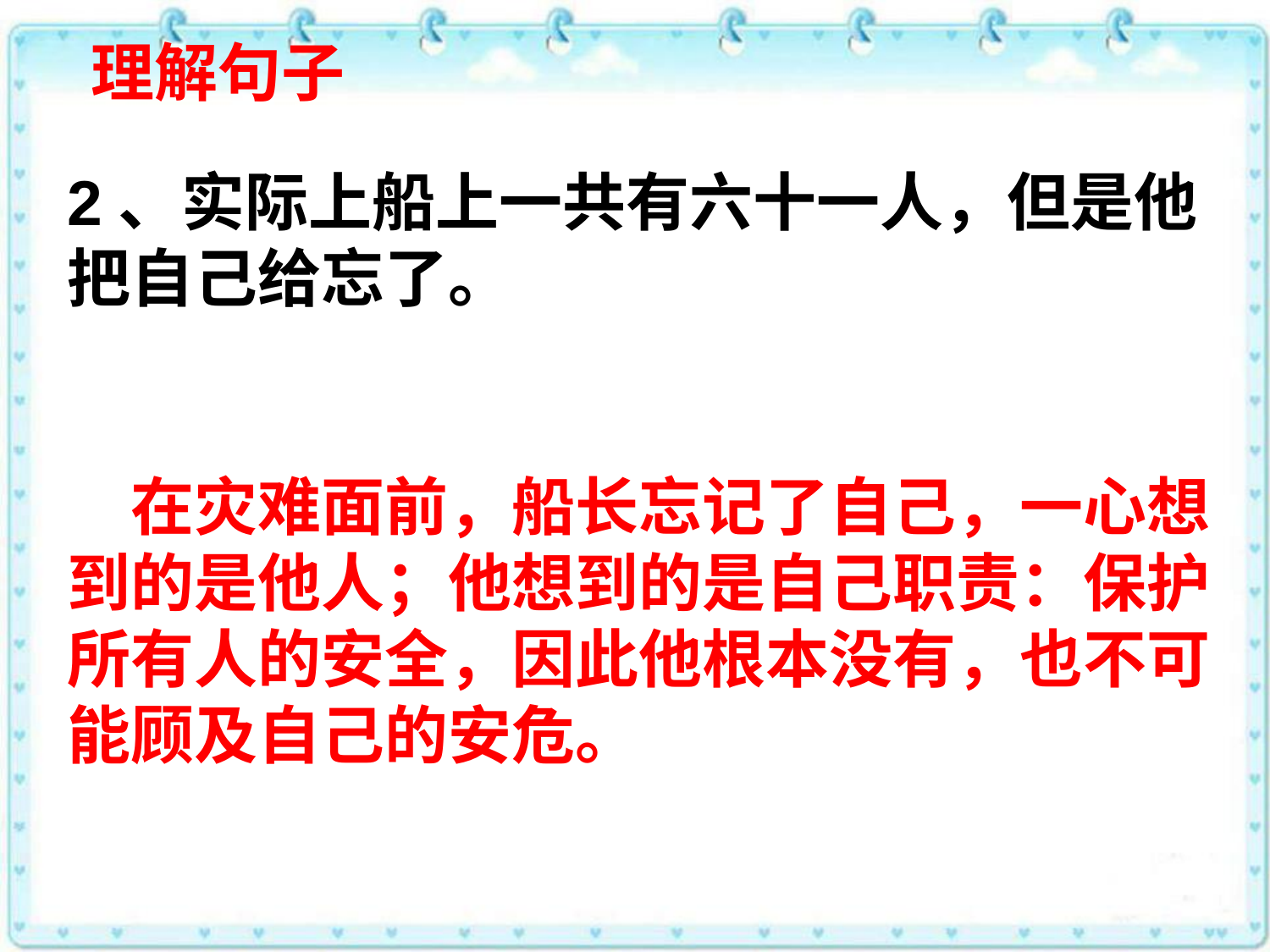

理解句子
2、实际上船上一共有六十一人，但是他把自己给忘了。

　在灾难面前，船长忘记了自己，一心想到的是他人；他想到的是自己职责：保护所有人的安全，因此他根本没有，也不可能顾及自己的安危。